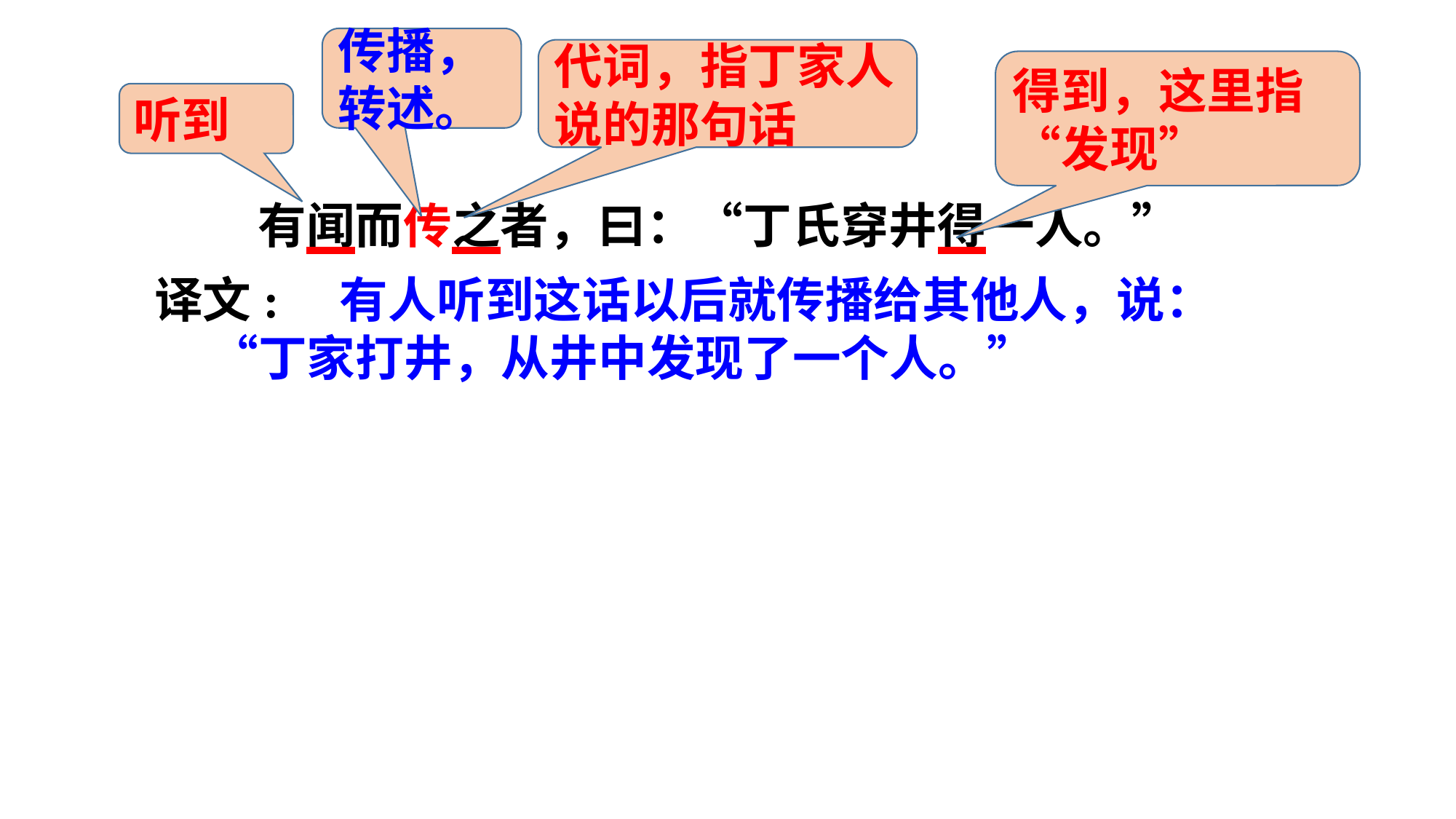

传播，转述。
代词，指丁家人说的那句话
得到，这里指“发现”
听到
 有闻而传之者，曰：“丁氏穿井得一人。”
译文:    有人听到这话以后就传播给其他人，说：     “丁家打井，从井中发现了一个人。”